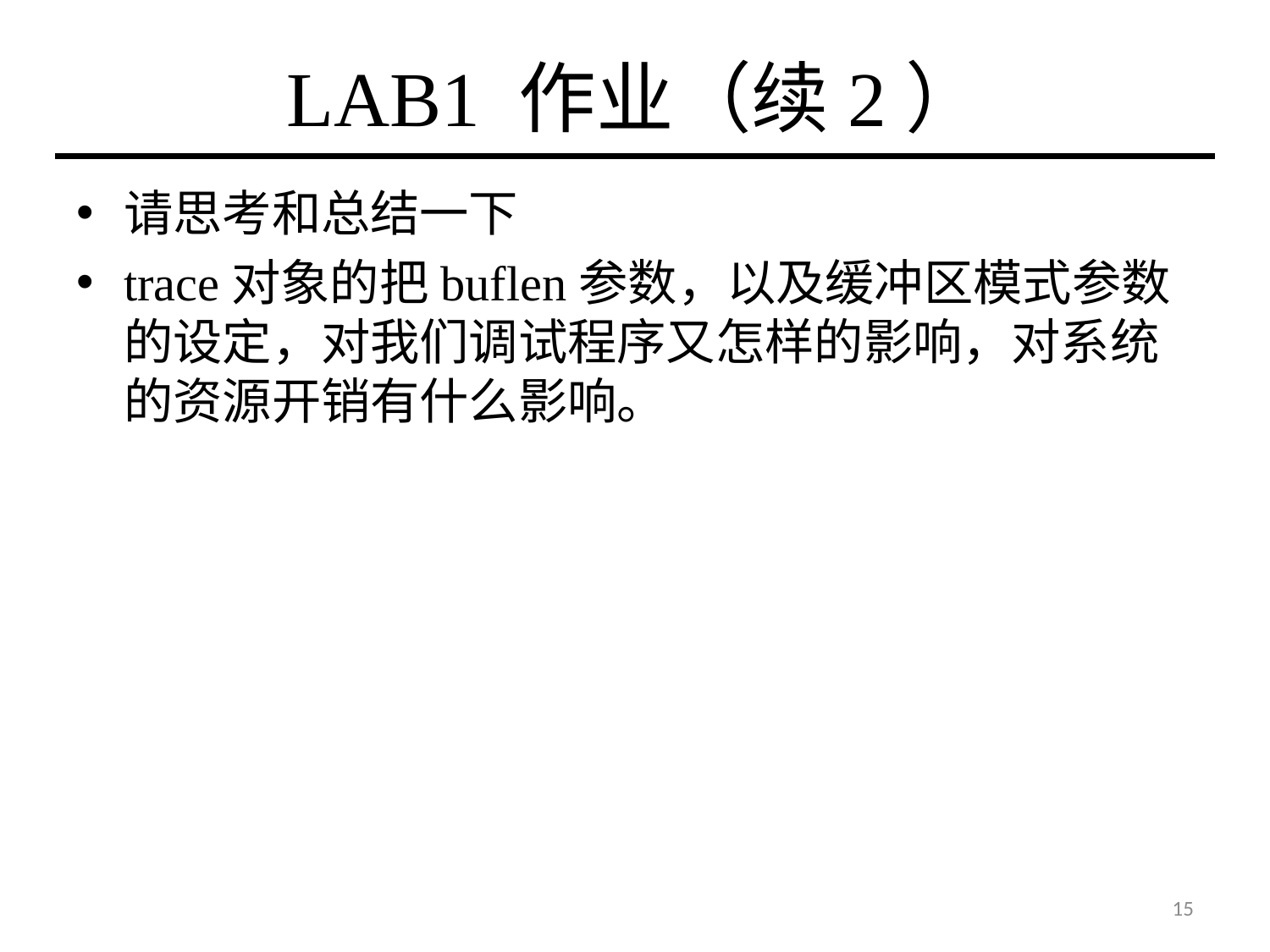

# LAB1 作业（续2）
请思考和总结一下
trace对象的把buflen参数，以及缓冲区模式参数的设定，对我们调试程序又怎样的影响，对系统的资源开销有什么影响。
15